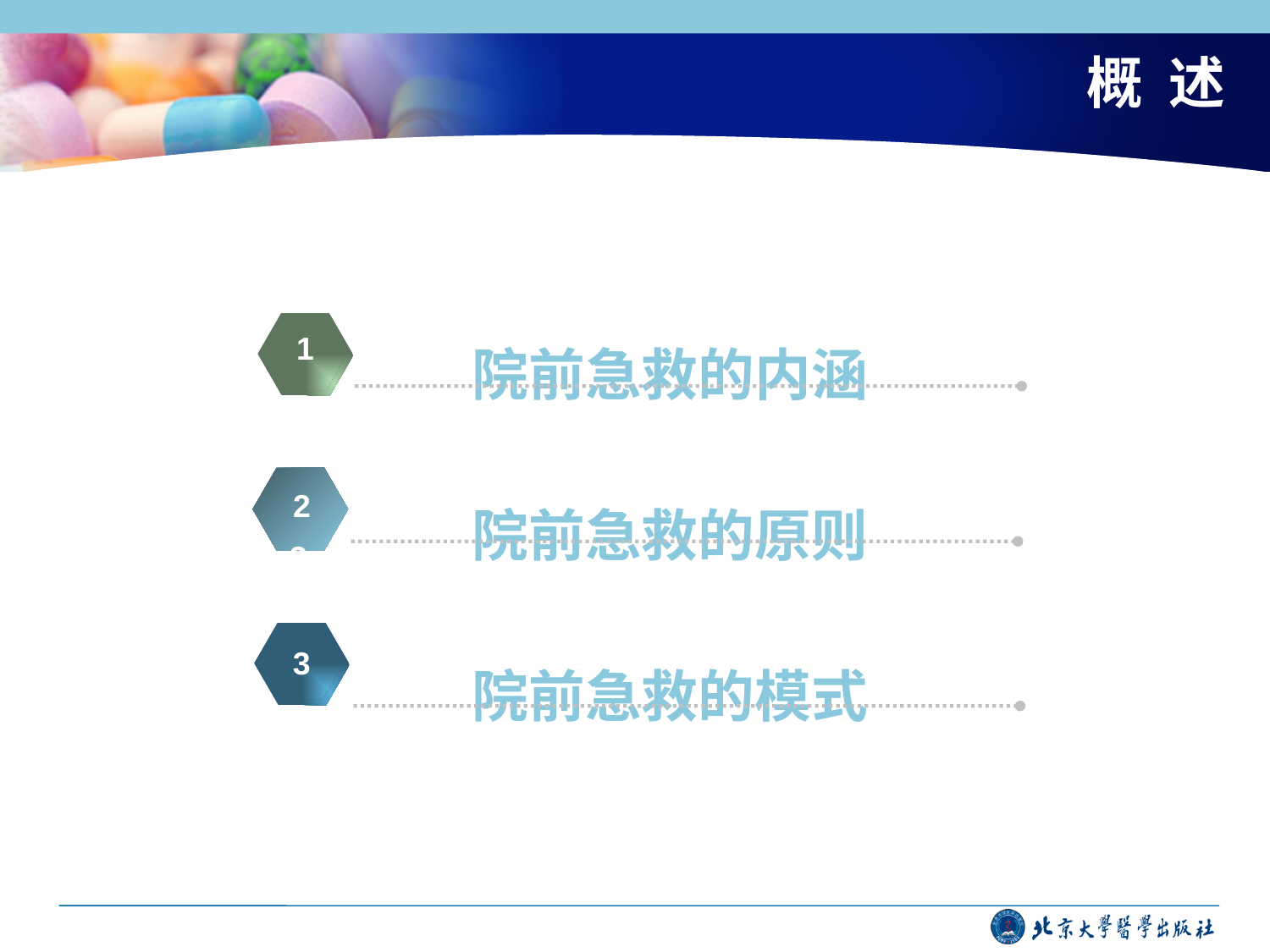

# 概  述
院前急救的内涵
院前急救的原则
院前急救的模式

1

2
3

3